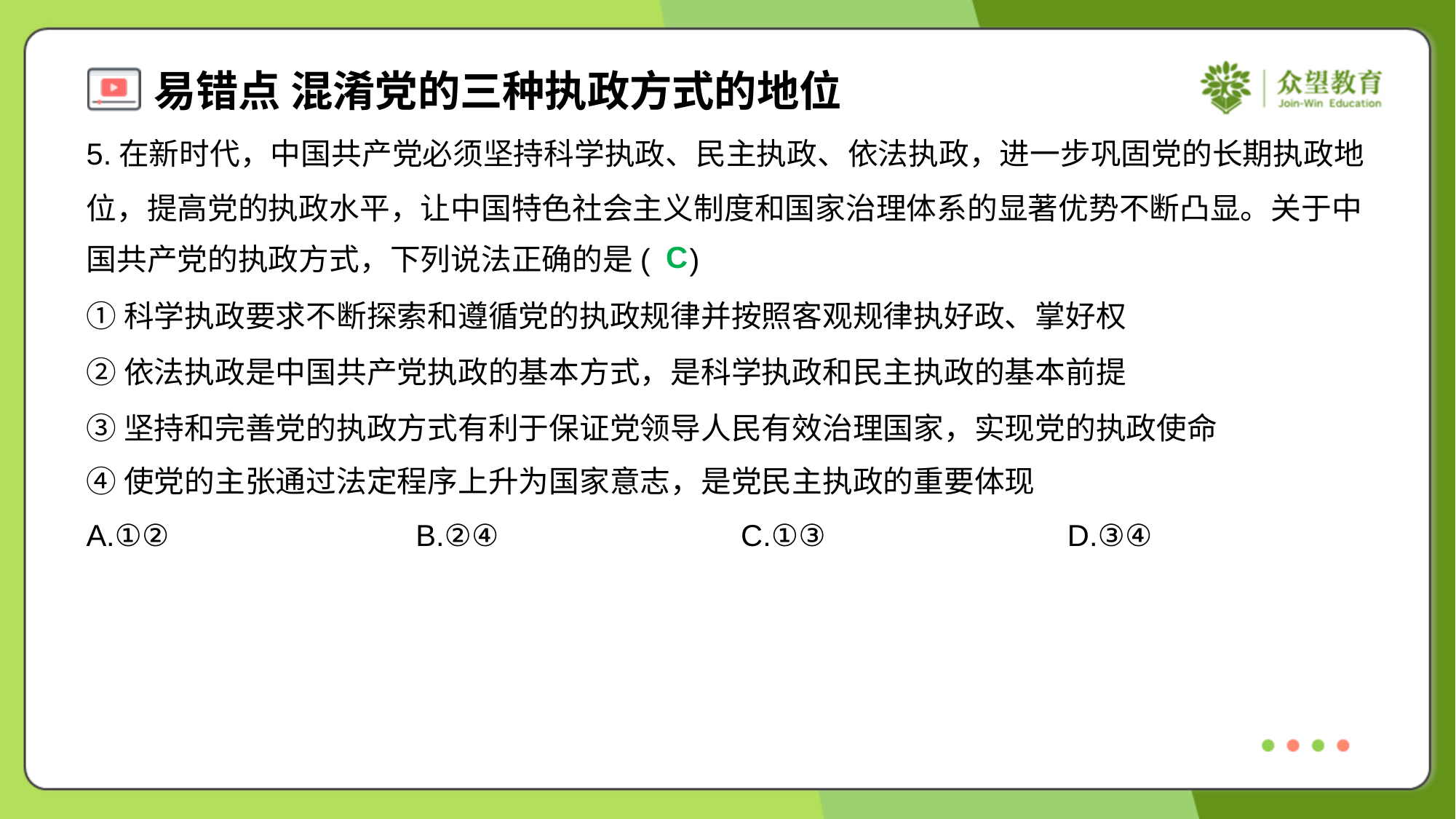

5.在新时代，中国共产党必须坚持科学执政、民主执政、依法执政，进一步巩固党的长期执政地
位，提高党的执政水平，让中国特色社会主义制度和国家治理体系的显著优势不断凸显。关于中
国共产党的执政方式，下列说法正确的是(     )
C
①科学执政要求不断探索和遵循党的执政规律并按照客观规律执好政、掌好权
②依法执政是中国共产党执政的基本方式，是科学执政和民主执政的基本前提
③坚持和完善党的执政方式有利于保证党领导人民有效治理国家，实现党的执政使命
④使党的主张通过法定程序上升为国家意志，是党民主执政的重要体现
A.①②	B.②④	C.①③	D.③④